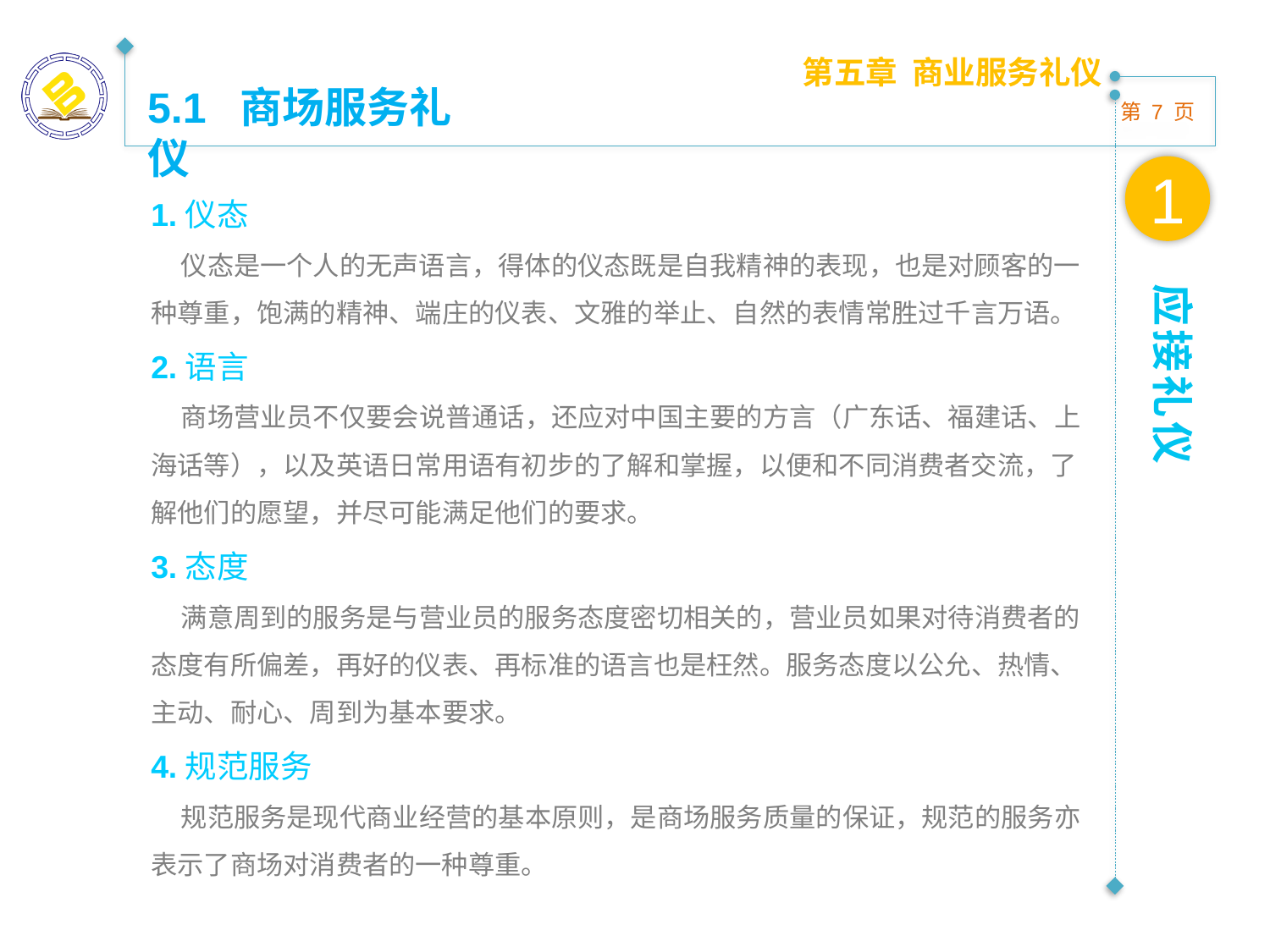

第五章  商业服务礼仪
5.1  商场服务礼仪
1
1.仪态
    仪态是一个人的无声语言，得体的仪态既是自我精神的表现，也是对顾客的一
种尊重，饱满的精神、端庄的仪表、文雅的举止、自然的表情常胜过千言万语。
2.语言
    商场营业员不仅要会说普通话，还应对中国主要的方言（广东话、福建话、上海话等），以及英语日常用语有初步的了解和掌握，以便和不同消费者交流，了解他们的愿望，并尽可能满足他们的要求。
3.态度
    满意周到的服务是与营业员的服务态度密切相关的，营业员如果对待消费者的
态度有所偏差，再好的仪表、再标准的语言也是枉然。服务态度以公允、热情、主动、耐心、周到为基本要求。
4.规范服务
    规范服务是现代商业经营的基本原则，是商场服务质量的保证，规范的服务亦表示了商场对消费者的一种尊重。
应接礼仪